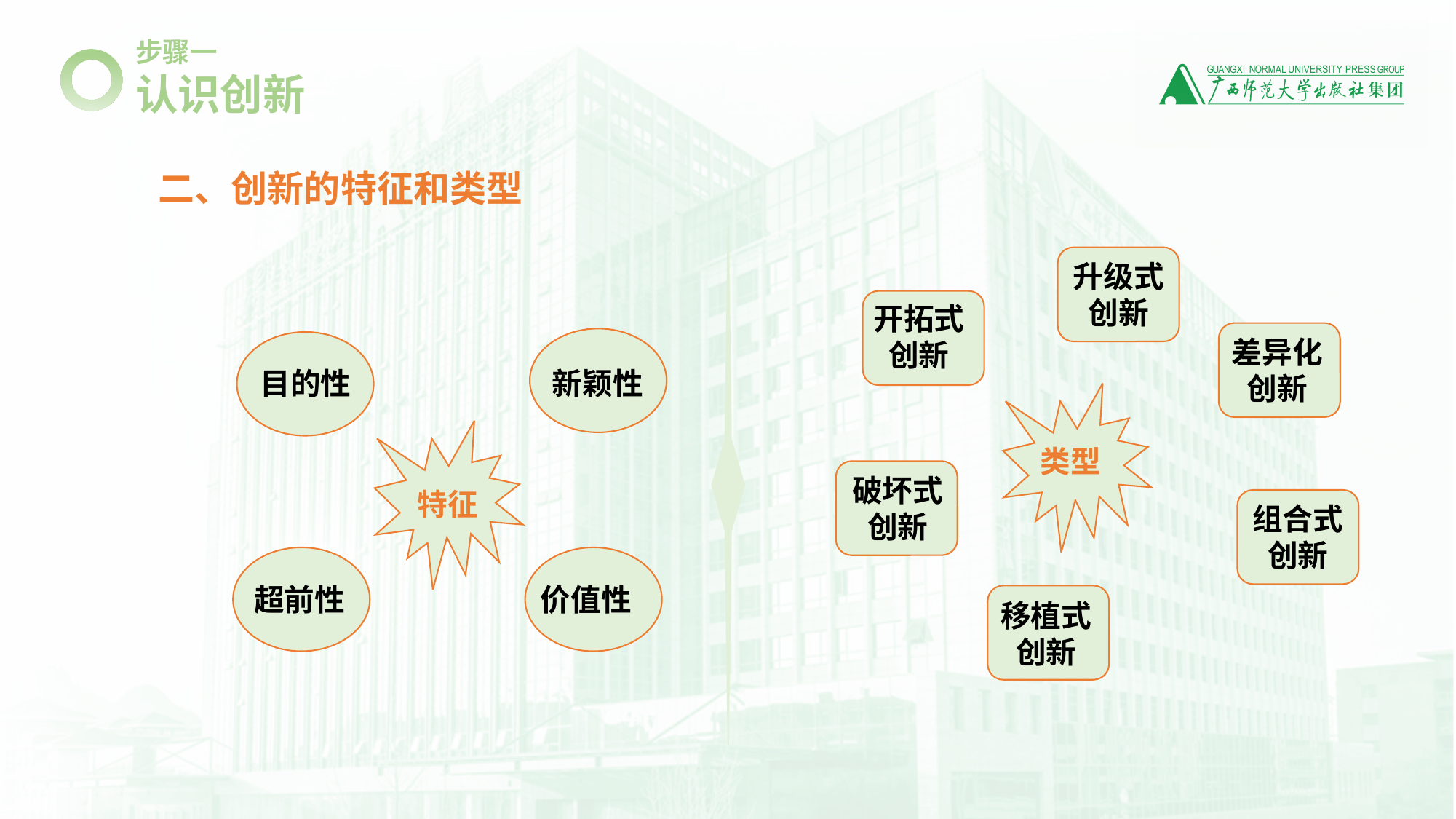

步骤一
认识创新

二、创新的特征和类型

升级式创新

开拓式创新

差异化创新

类型

破坏式创新

组合式创新

移植式创新

新颖性

目的性

特征

超前性

价值性